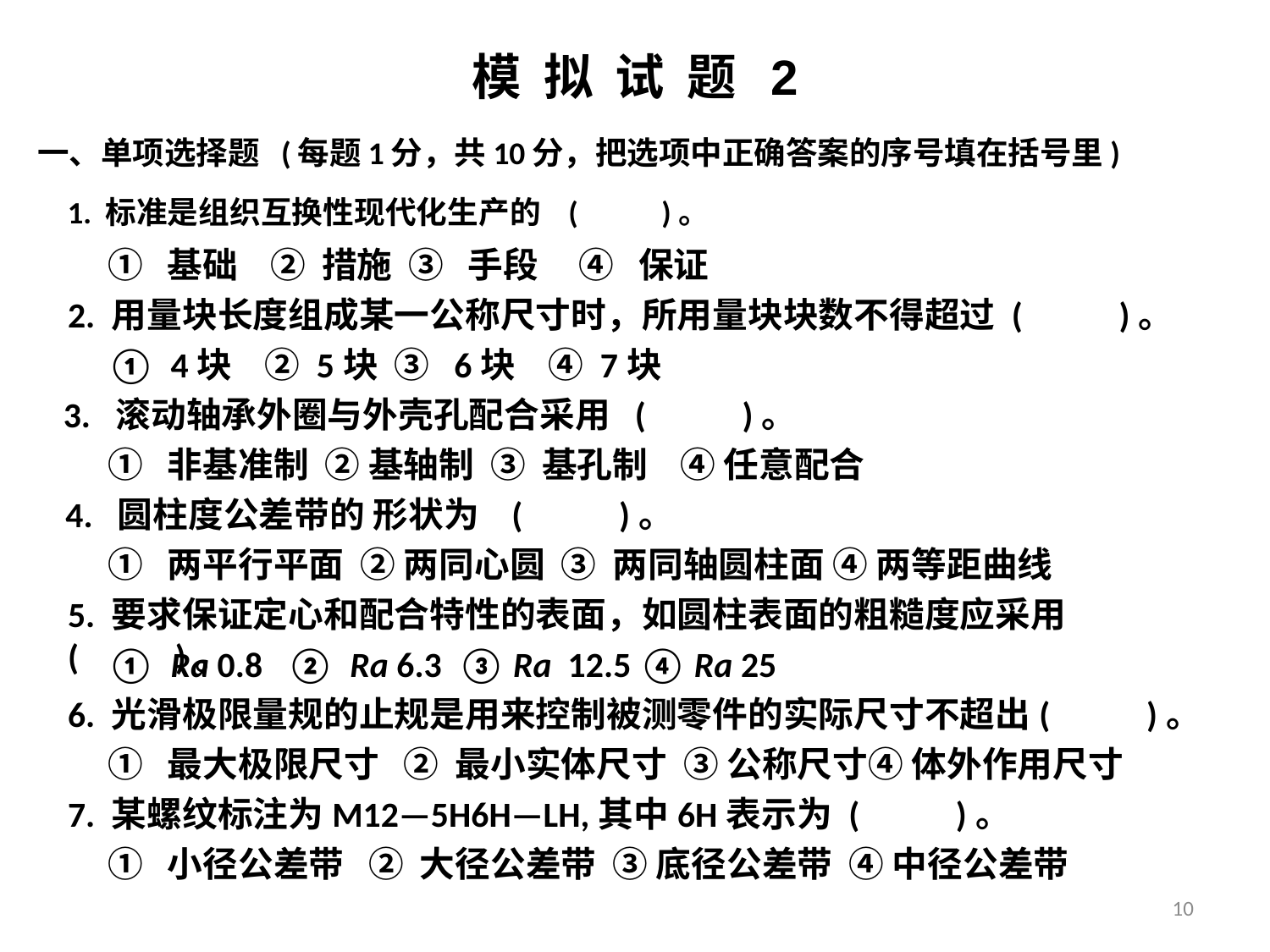

# 模  拟  试  题  2
一、单项选择题  (每题1分，共10分，把选项中正确答案的序号填在括号里)
1. 标准是组织互换性现代化生产的   (            )。
①  基础    ②  措施  ③   手段     ④   保证
2. 用量块长度组成某一公称尺寸时，所用量块块数不得超过 (            )。
①  4块    ② 5块  ③  6块    ④ 7块
3.  滚动轴承外圈与外壳孔配合采用  (            )。
①  非基准制  ② 基轴制  ③  基孔制    ④ 任意配合
4.  圆柱度公差带的 形状为   (            )。
①  两平行平面  ② 两同心圆  ③  两同轴圆柱面 ④ 两等距曲线
5. 要求保证定心和配合特性的表面，如圆柱表面的粗糙度应采用(            )。
①  Ra 0.8   ②  Ra 6.3  ③ Ra  12.5 ④ Ra 25
6. 光滑极限量规的止规是用来控制被测零件的实际尺寸不超出(            )。
①  最大极限尺寸   ②  最小实体尺寸  ③ 公称尺寸④ 体外作用尺寸
7. 某螺纹标注为M12—5H6H—LH,其中6H表示为 (            )。
①  小径公差带   ②  大径公差带  ③ 底径公差带  ④ 中径公差带
10